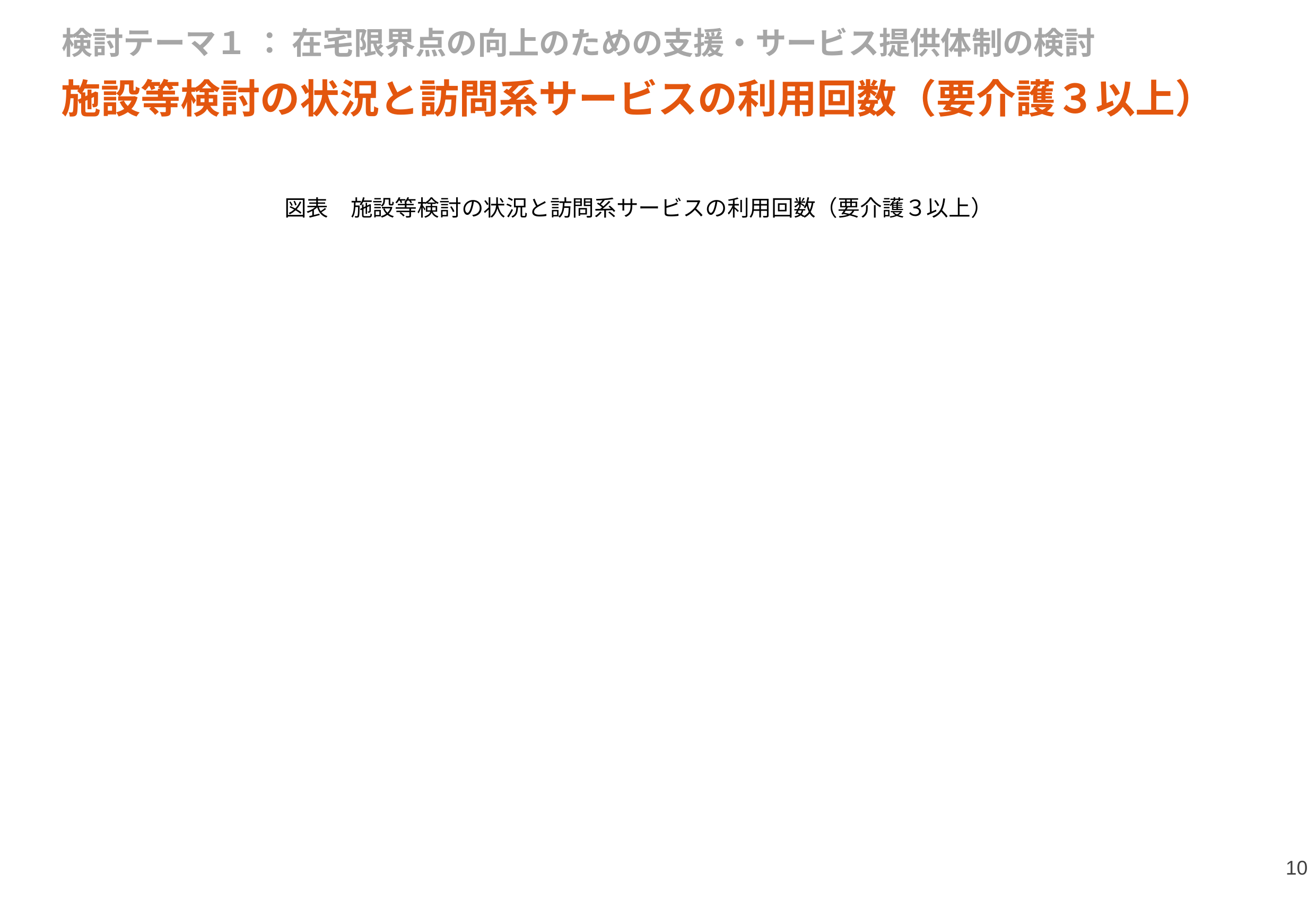

検討テーマ１ ： 在宅限界点の向上のための支援・サービス提供体制の検討
施設等検討の状況と訪問系サービスの利用回数（要介護３以上）
図表　施設等検討の状況と訪問系サービスの利用回数（要介護３以上）
10